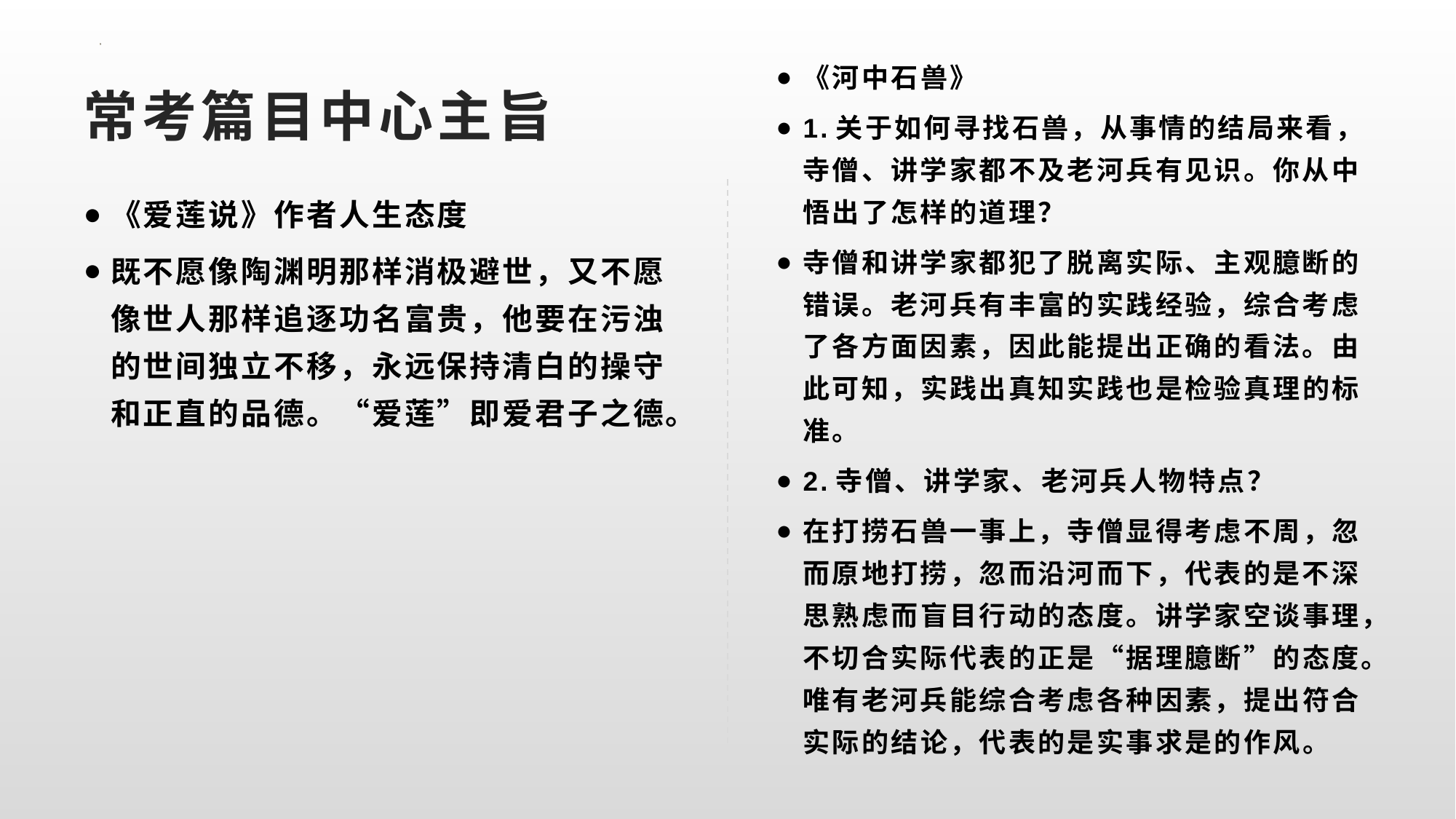

《河中石兽》
1.关于如何寻找石兽，从事情的结局来看，寺僧、讲学家都不及老河兵有见识。你从中悟出了怎样的道理？
寺僧和讲学家都犯了脱离实际、主观臆断的错误。老河兵有丰富的实践经验，综合考虑了各方面因素，因此能提出正确的看法。由此可知，实践出真知实践也是检验真理的标准。
2.寺僧、讲学家、老河兵人物特点？
在打捞石兽一事上，寺僧显得考虑不周，忽而原地打捞，忽而沿河而下，代表的是不深思熟虑而盲目行动的态度。讲学家空谈事理，不切合实际代表的正是“据理臆断”的态度。唯有老河兵能综合考虑各种因素，提出符合实际的结论，代表的是实事求是的作风。
# 常考篇目中心主旨
《爱莲说》作者人生态度
既不愿像陶渊明那样消极避世，又不愿像世人那样追逐功名富贵，他要在污浊的世间独立不移，永远保持清白的操守和正直的品德。“爱莲”即爱君子之德。